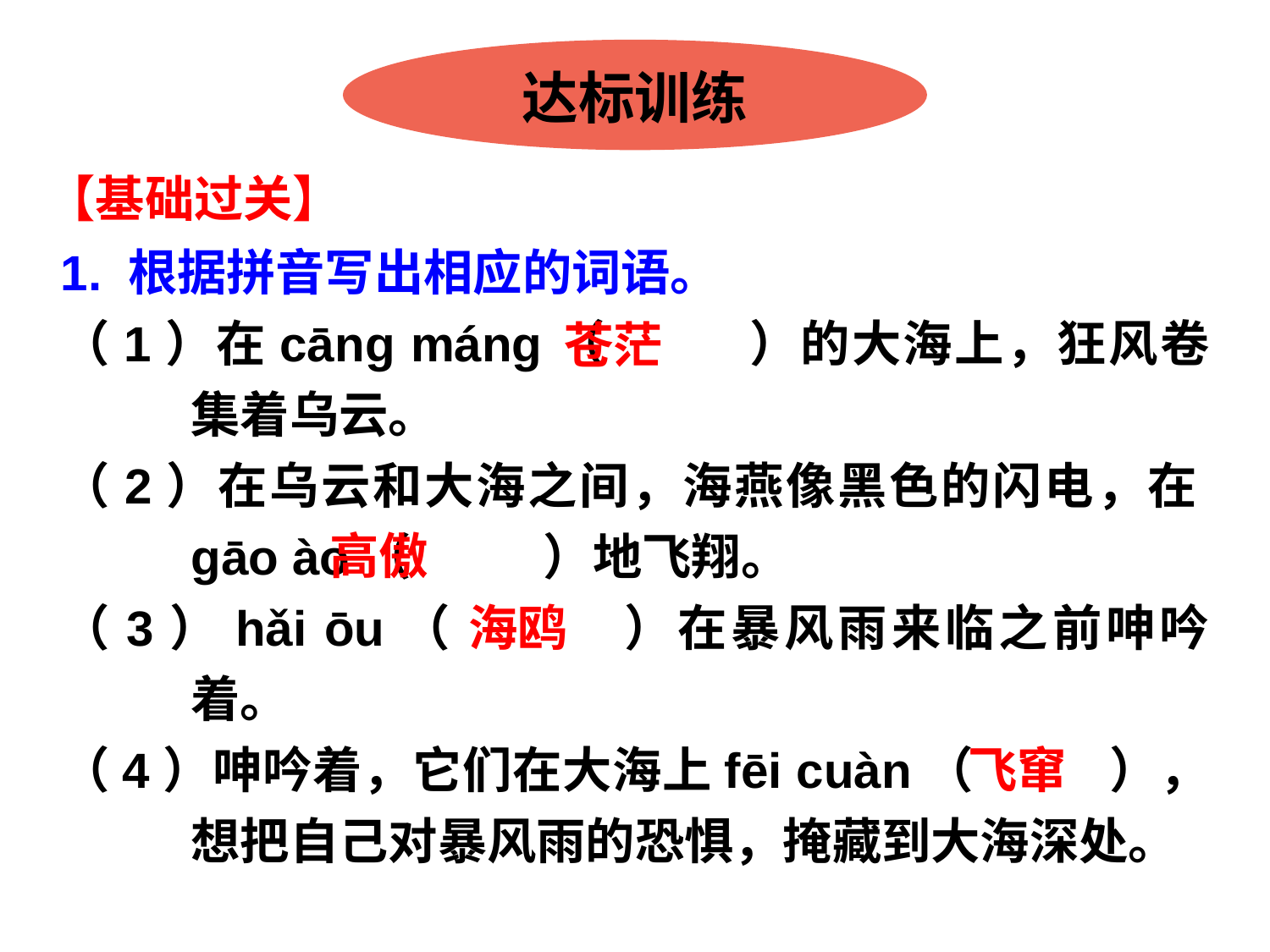

达标训练
【基础过关】
1. 根据拼音写出相应的词语。
（1）在cāng máng（　   　）的大海上，狂风卷集着乌云。
（2）在乌云和大海之间，海燕像黑色的闪电，在gāo ào（　   　）地飞翔。
（3）hǎi ōu（　    　）在暴风雨来临之前呻吟着。
（4）呻吟着，它们在大海上fēi cuàn（　   　），想把自己对暴风雨的恐惧，掩藏到大海深处。
苍茫
高傲
海鸥
飞窜